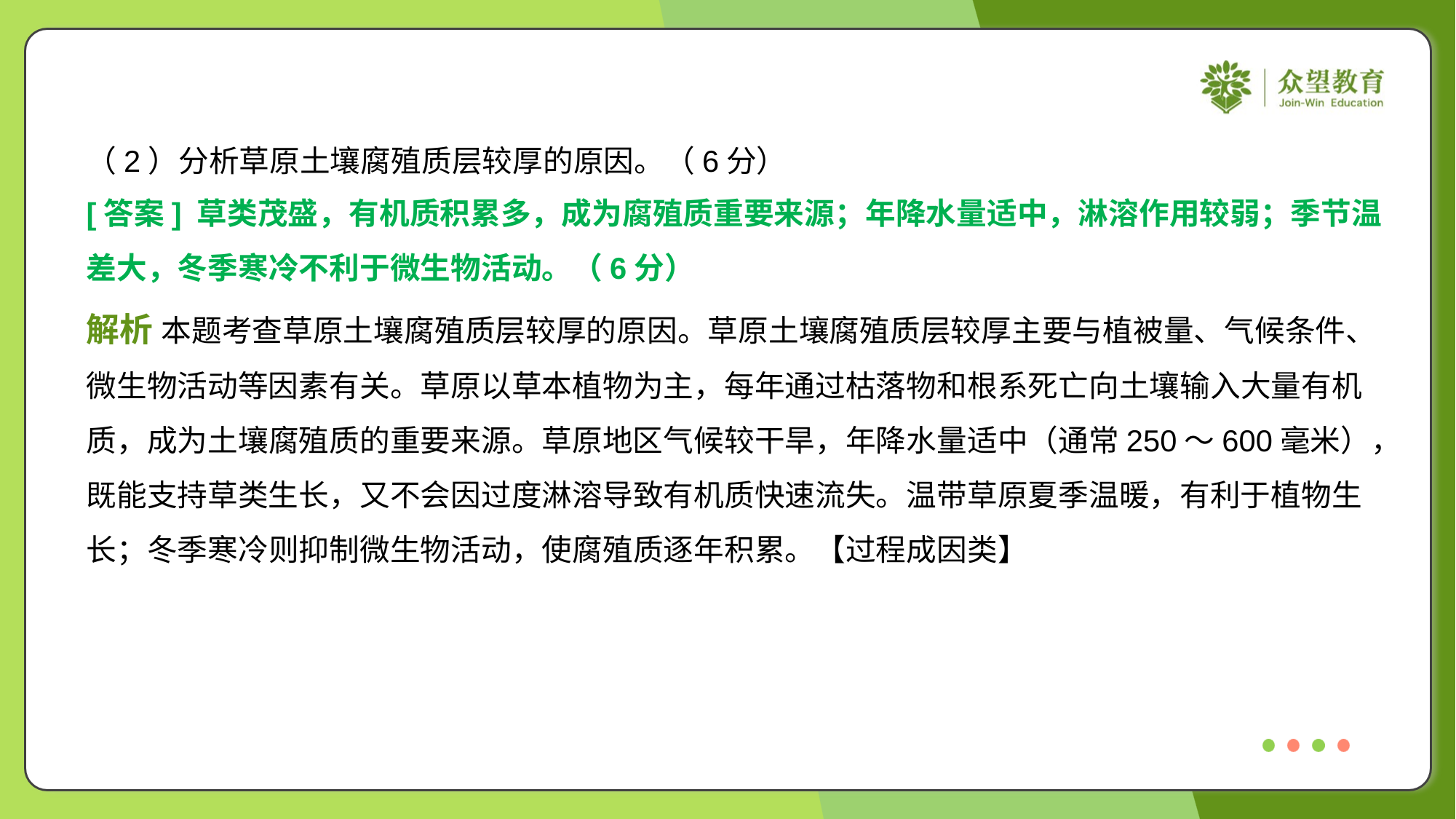

（2）分析草原土壤腐殖质层较厚的原因。（6分）
[答案] 草类茂盛，有机质积累多，成为腐殖质重要来源；年降水量适中，淋溶作用较弱；季节温
差大，冬季寒冷不利于微生物活动。（6分）
解析 本题考查草原土壤腐殖质层较厚的原因。草原土壤腐殖质层较厚主要与植被量、气候条件、
微生物活动等因素有关。草原以草本植物为主，每年通过枯落物和根系死亡向土壤输入大量有机
质，成为土壤腐殖质的重要来源。草原地区气候较干旱，年降水量适中（通常250～600毫米），
既能支持草类生长，又不会因过度淋溶导致有机质快速流失。温带草原夏季温暖，有利于植物生
长；冬季寒冷则抑制微生物活动，使腐殖质逐年积累。【过程成因类】